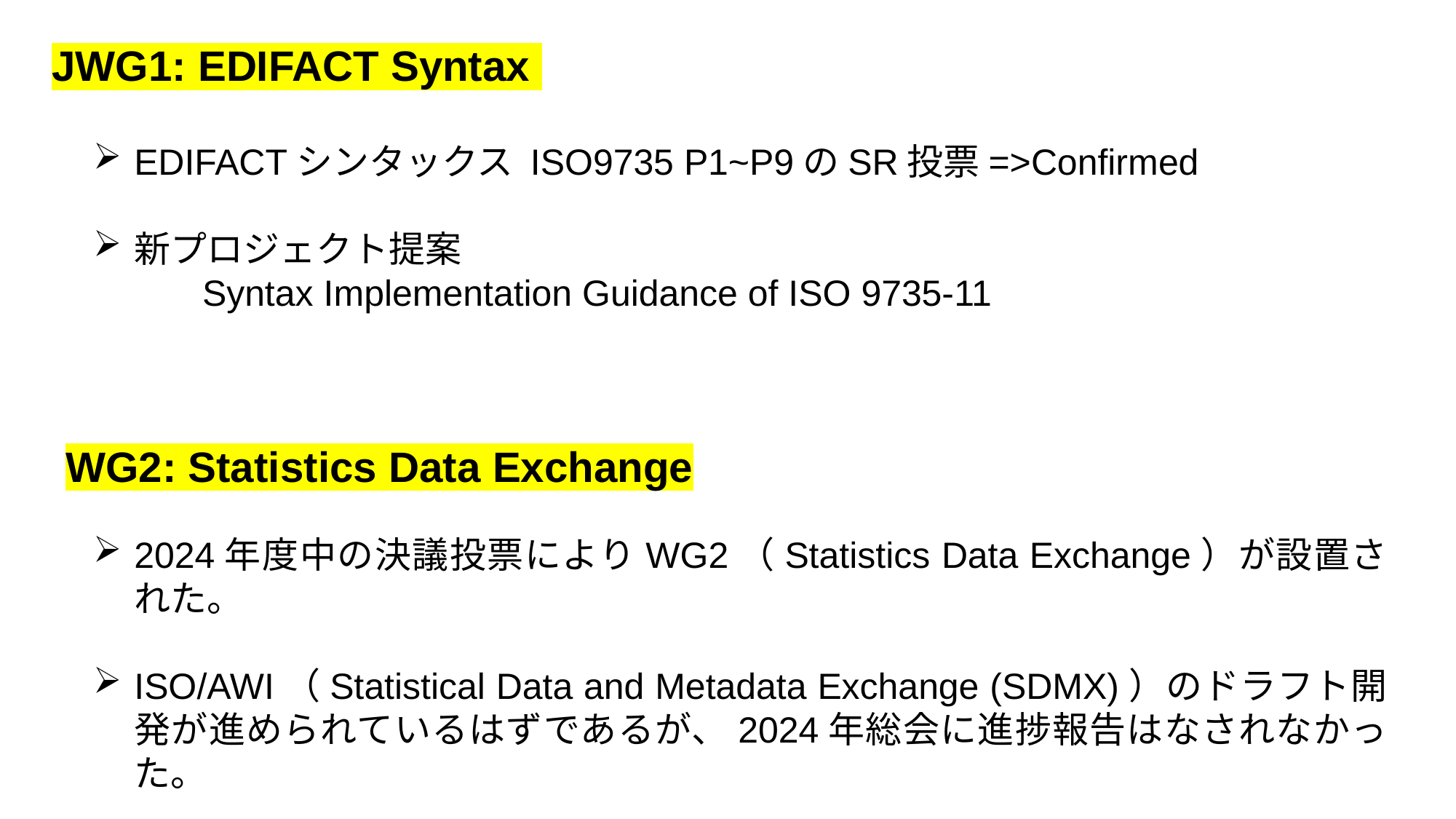

JWG1: EDIFACT Syntax
EDIFACTシンタックス ISO9735 P1~P9のSR投票=>Confirmed

新プロジェクト提案
	Syntax Implementation Guidance of ISO 9735-11

WG2: Statistics Data Exchange
2024年度中の決議投票によりWG2（Statistics Data Exchange）が設置された。

ISO/AWI（Statistical Data and Metadata Exchange (SDMX)）のドラフト開発が進められているはずであるが、2024年総会に進捗報告はなされなかった。